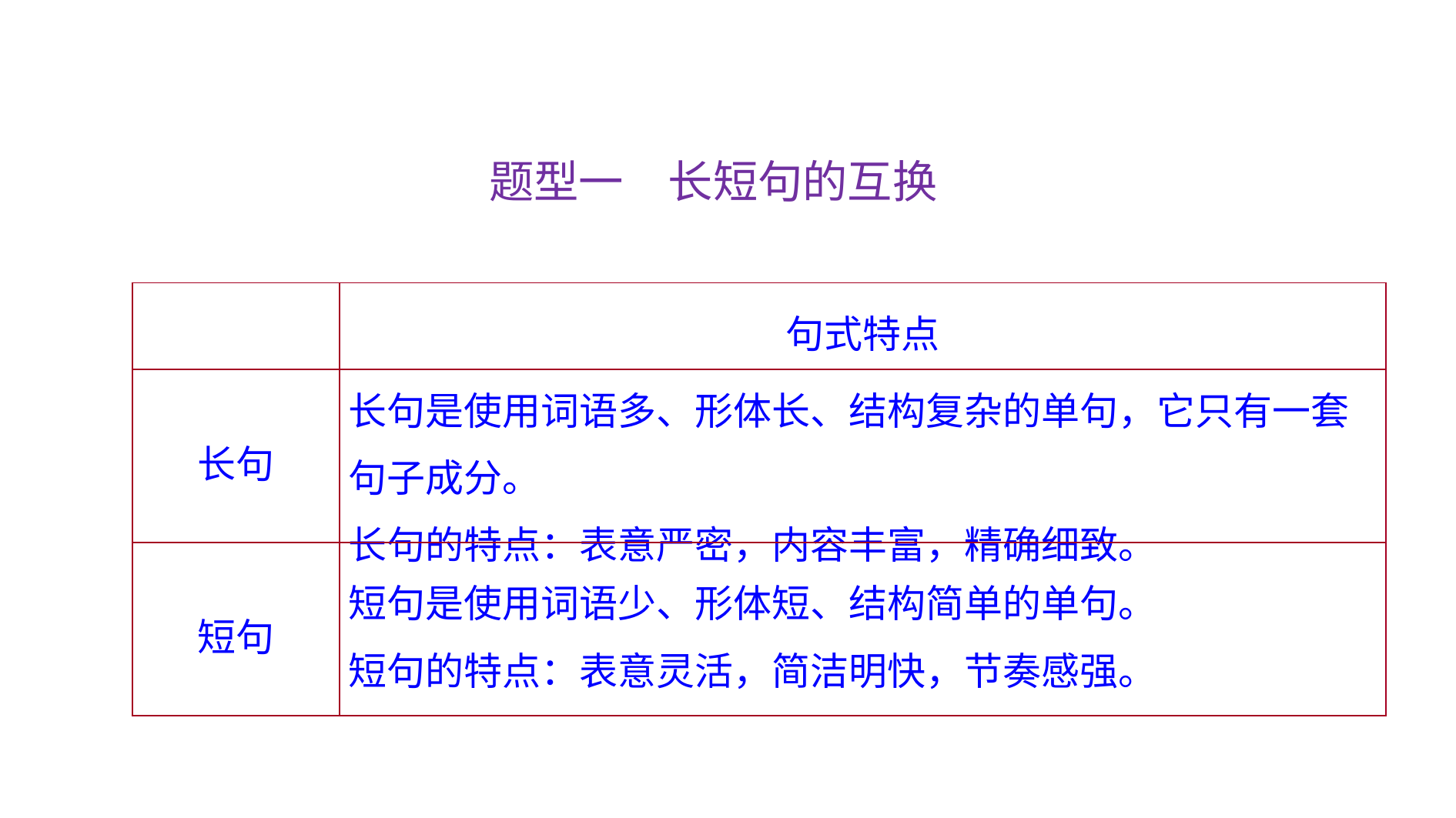

题型一　长短句的互换
|  | 句式特点 |
| --- | --- |
| 长句 | 长句是使用词语多、形体长、结构复杂的单句，它只有一套句子成分。 长句的特点：表意严密，内容丰富，精确细致。 |
| 短句 | 短句是使用词语少、形体短、结构简单的单句。 短句的特点：表意灵活，简洁明快，节奏感强。 |